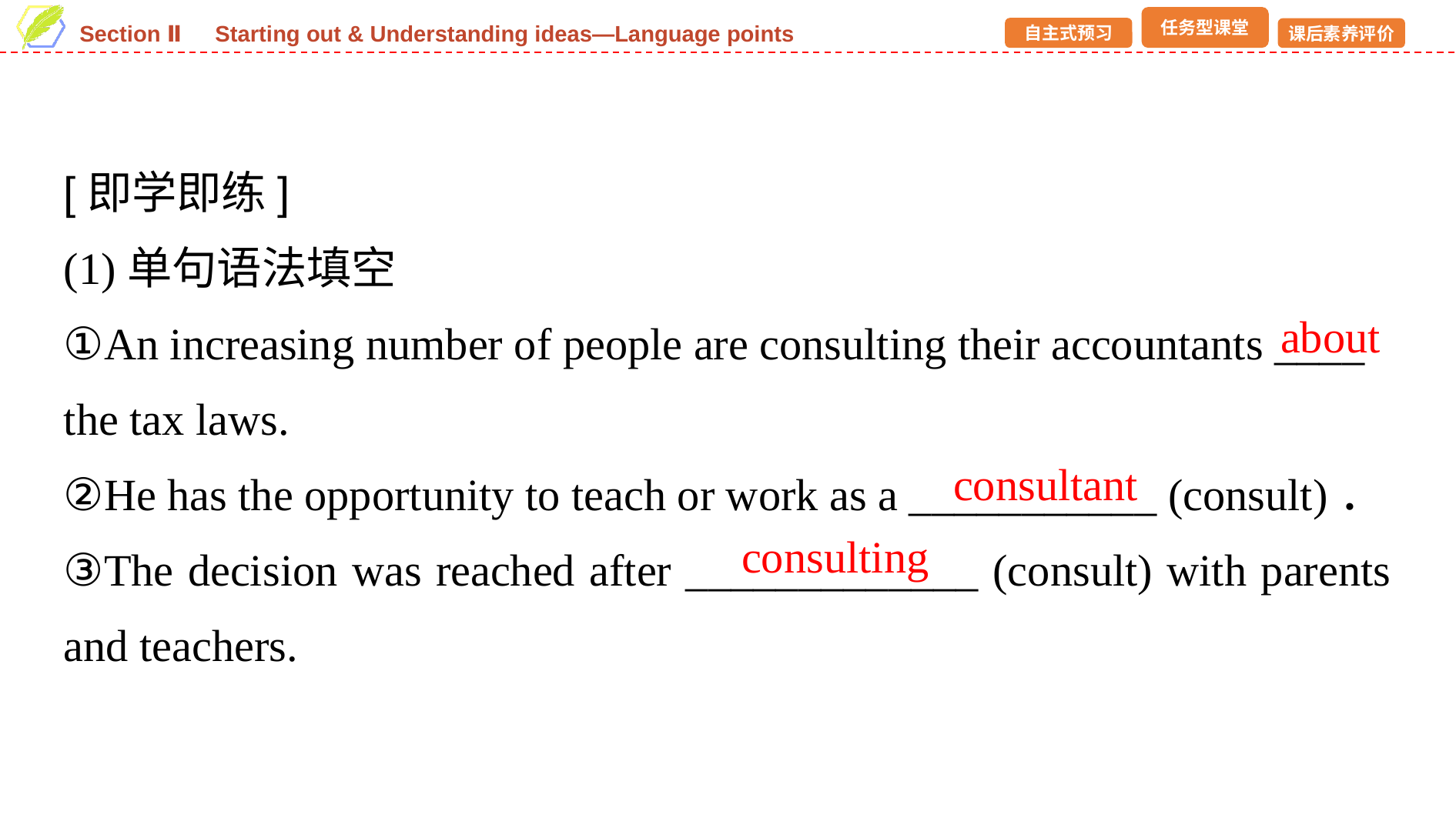

[即学即练]
(1)单句语法填空
①An increasing number of people are consulting their accountants ____ the tax laws.
②He has the opportunity to teach or work as a ___________ (consult)．
③The decision was reached after _____________ (consult) with parents and teachers.
about
consultant
consulting